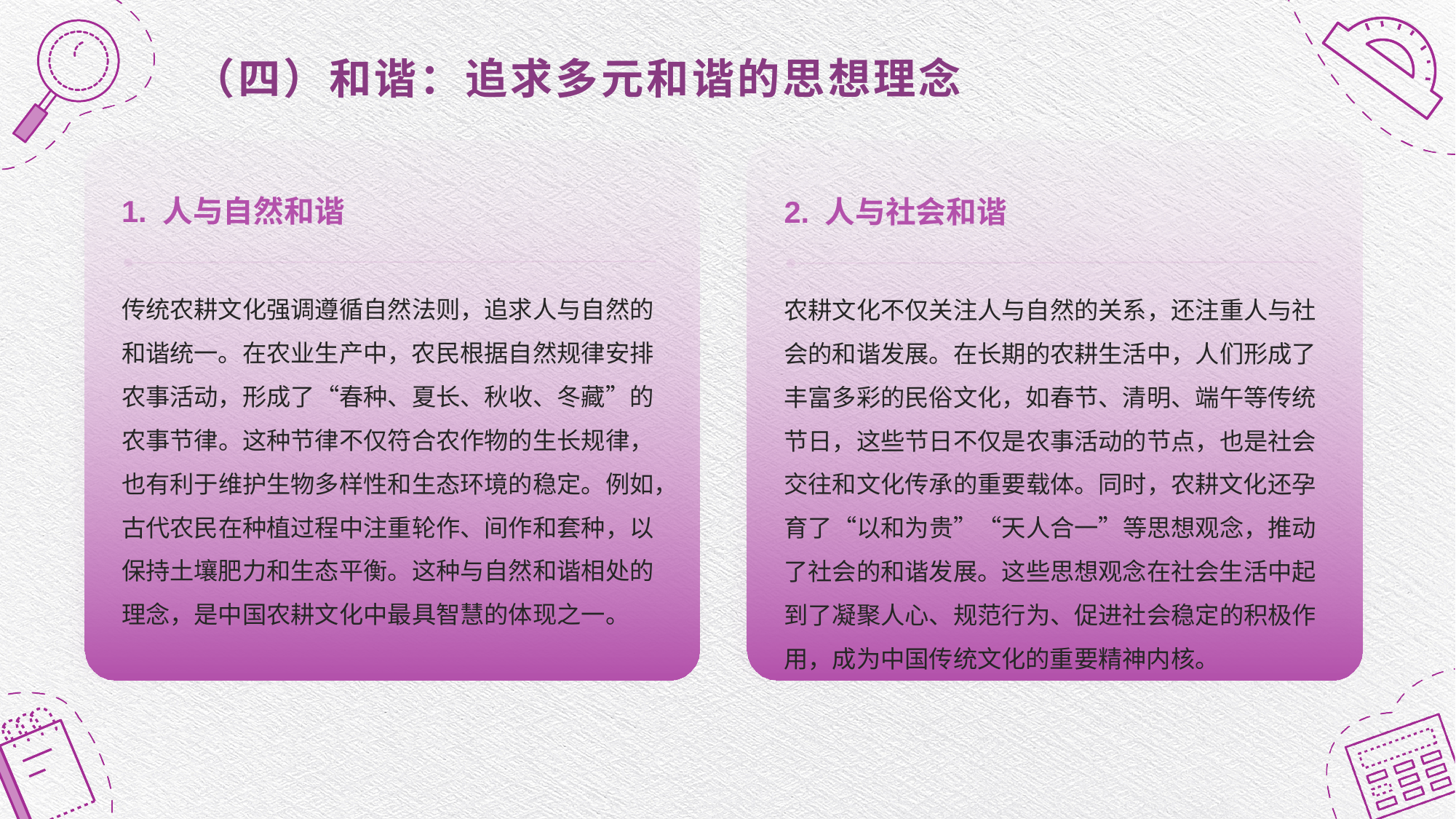

（四）和谐：追求多元和谐的思想理念

1. 人与自然和谐
2. 人与社会和谐
传统农耕文化强调遵循自然法则，追求人与自然的和谐统一。在农业生产中，农民根据自然规律安排农事活动，形成了“春种、夏长、秋收、冬藏”的农事节律。这种节律不仅符合农作物的生长规律，也有利于维护生物多样性和生态环境的稳定。例如，古代农民在种植过程中注重轮作、间作和套种，以保持土壤肥力和生态平衡。这种与自然和谐相处的理念，是中国农耕文化中最具智慧的体现之一。
农耕文化不仅关注人与自然的关系，还注重人与社会的和谐发展。在长期的农耕生活中，人们形成了丰富多彩的民俗文化，如春节、清明、端午等传统节日，这些节日不仅是农事活动的节点，也是社会交往和文化传承的重要载体。同时，农耕文化还孕育了“以和为贵”“天人合一”等思想观念，推动了社会的和谐发展。这些思想观念在社会生活中起到了凝聚人心、规范行为、促进社会稳定的积极作用，成为中国传统文化的重要精神内核。